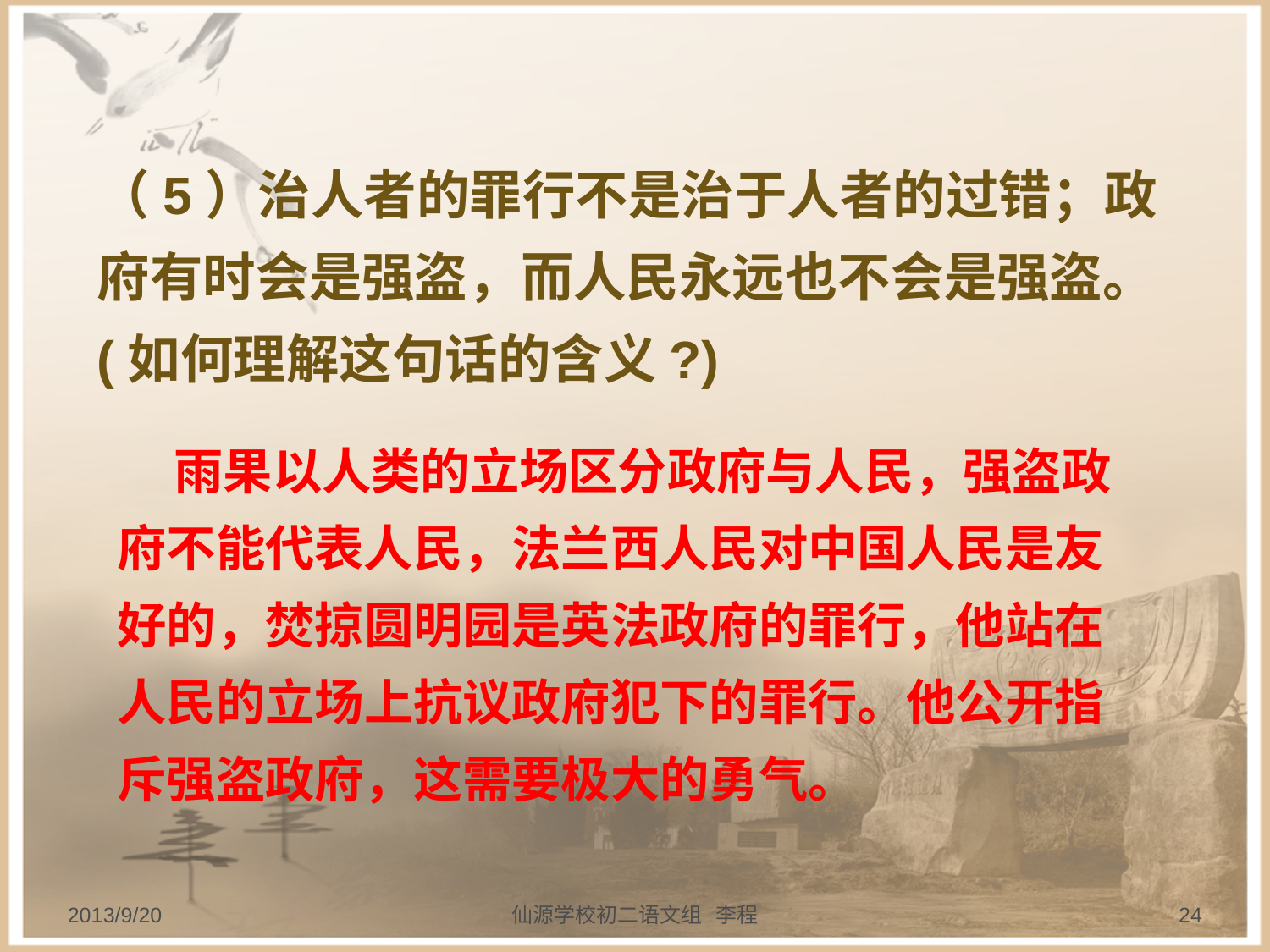

（5）治人者的罪行不是治于人者的过错；政府有时会是强盗，而人民永远也不会是强盗。
(如何理解这句话的含义?)
    雨果以人类的立场区分政府与人民，强盗政府不能代表人民，法兰西人民对中国人民是友好的，焚掠圆明园是英法政府的罪行，他站在人民的立场上抗议政府犯下的罪行。他公开指斥强盗政府，这需要极大的勇气。
2013/9/20
仙源学校初二语文组   李程
24